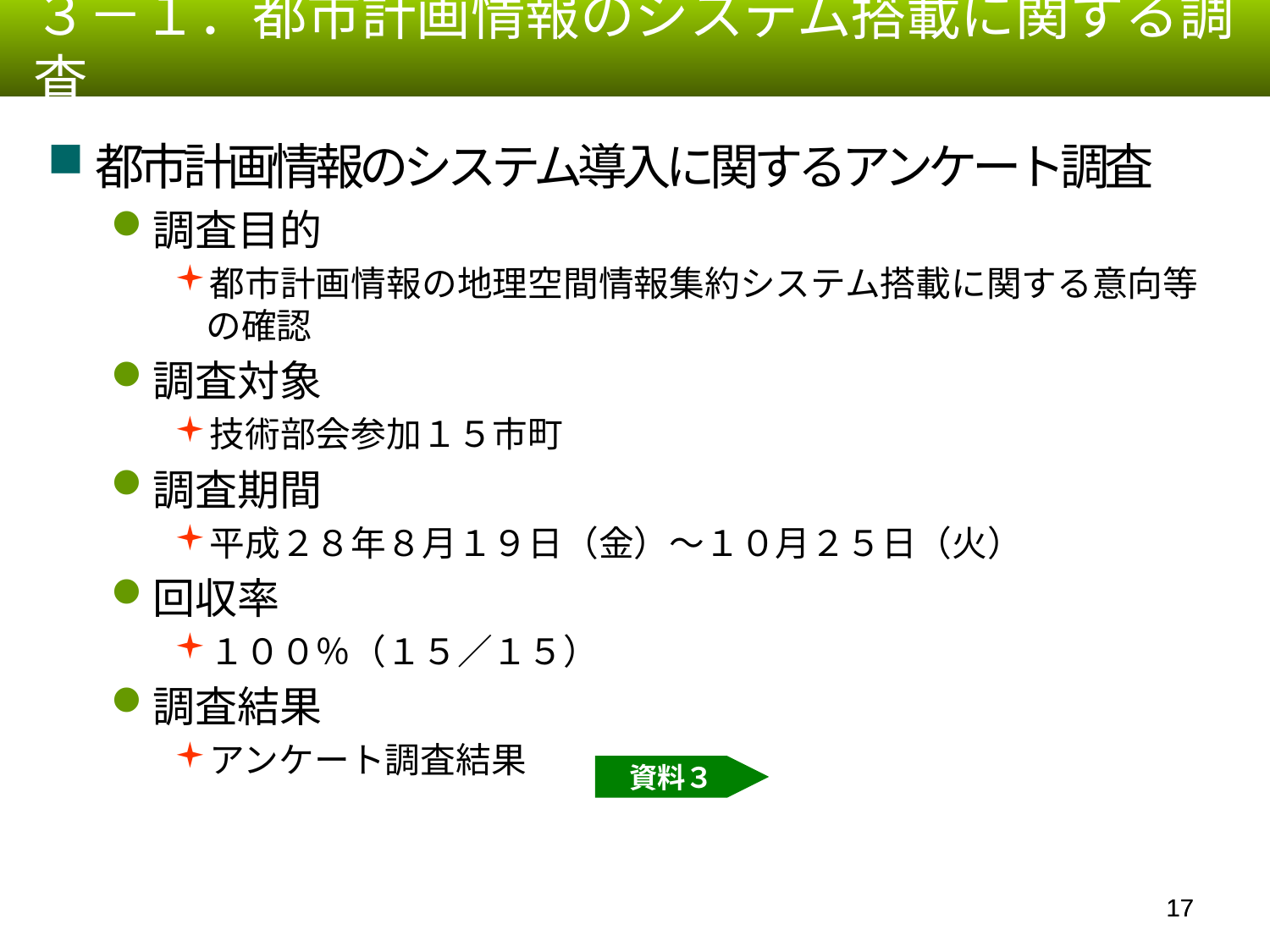

３－１．都市計画情報のシステム搭載に関する調査
都市計画情報のシステム導入に関するアンケート調査
調査目的
都市計画情報の地理空間情報集約システム搭載に関する意向等の確認
調査対象
技術部会参加１５市町
調査期間
平成２８年８月１９日（金）～１０月２５日（火）
回収率
１００％（１５／１５）
調査結果
アンケート調査結果
資料３
17
17